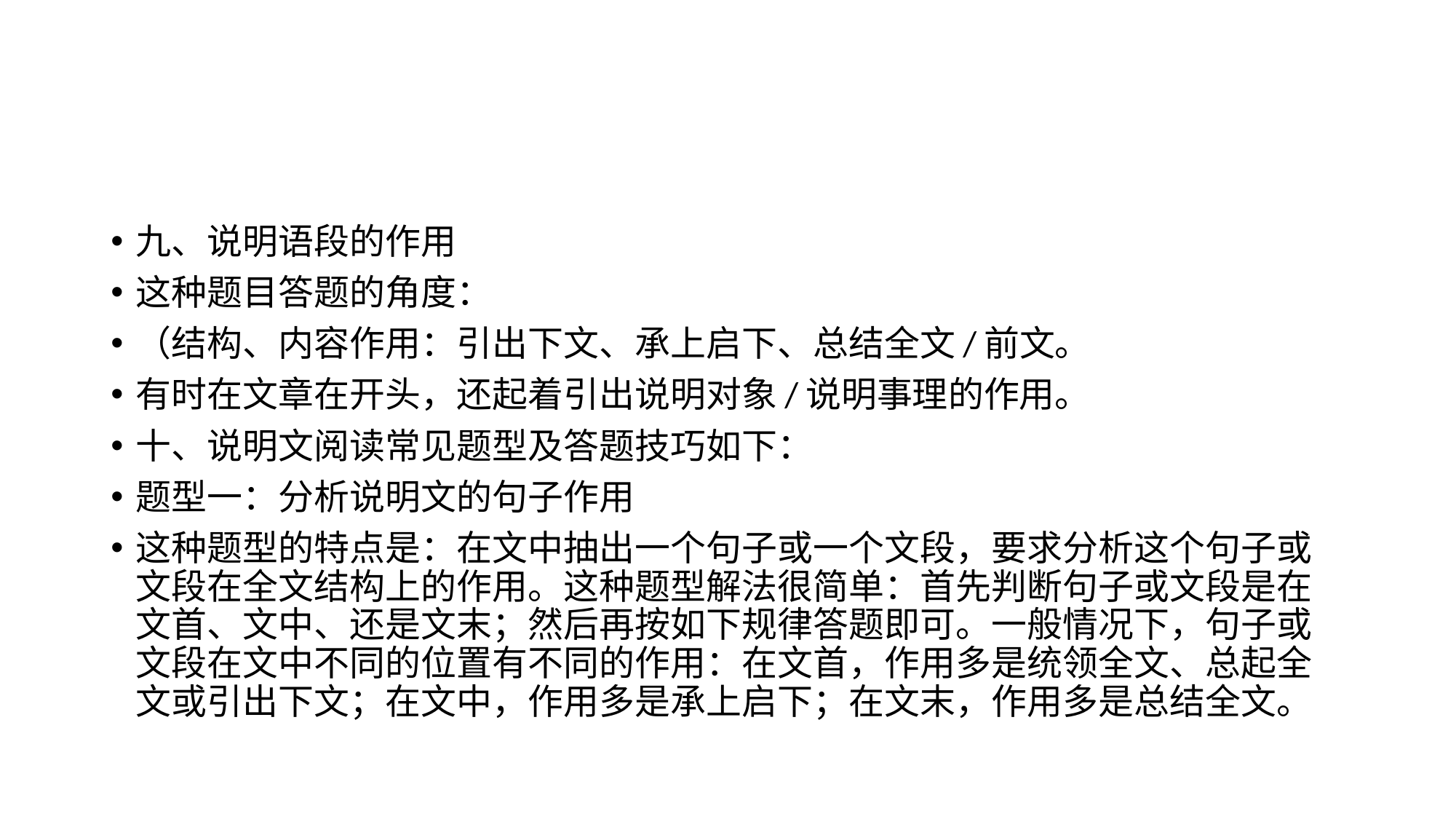

#
九、说明语段的作用
这种题目答题的角度：
（结构、内容作用：引出下文、承上启下、总结全文/前文。
有时在文章在开头，还起着引出说明对象/说明事理的作用。
十、说明文阅读常见题型及答题技巧如下：
题型一：分析说明文的句子作用
这种题型的特点是：在文中抽出一个句子或一个文段，要求分析这个句子或文段在全文结构上的作用。这种题型解法很简单：首先判断句子或文段是在文首、文中、还是文末；然后再按如下规律答题即可。一般情况下，句子或文段在文中不同的位置有不同的作用：在文首，作用多是统领全文、总起全文或引出下文；在文中，作用多是承上启下；在文末，作用多是总结全文。